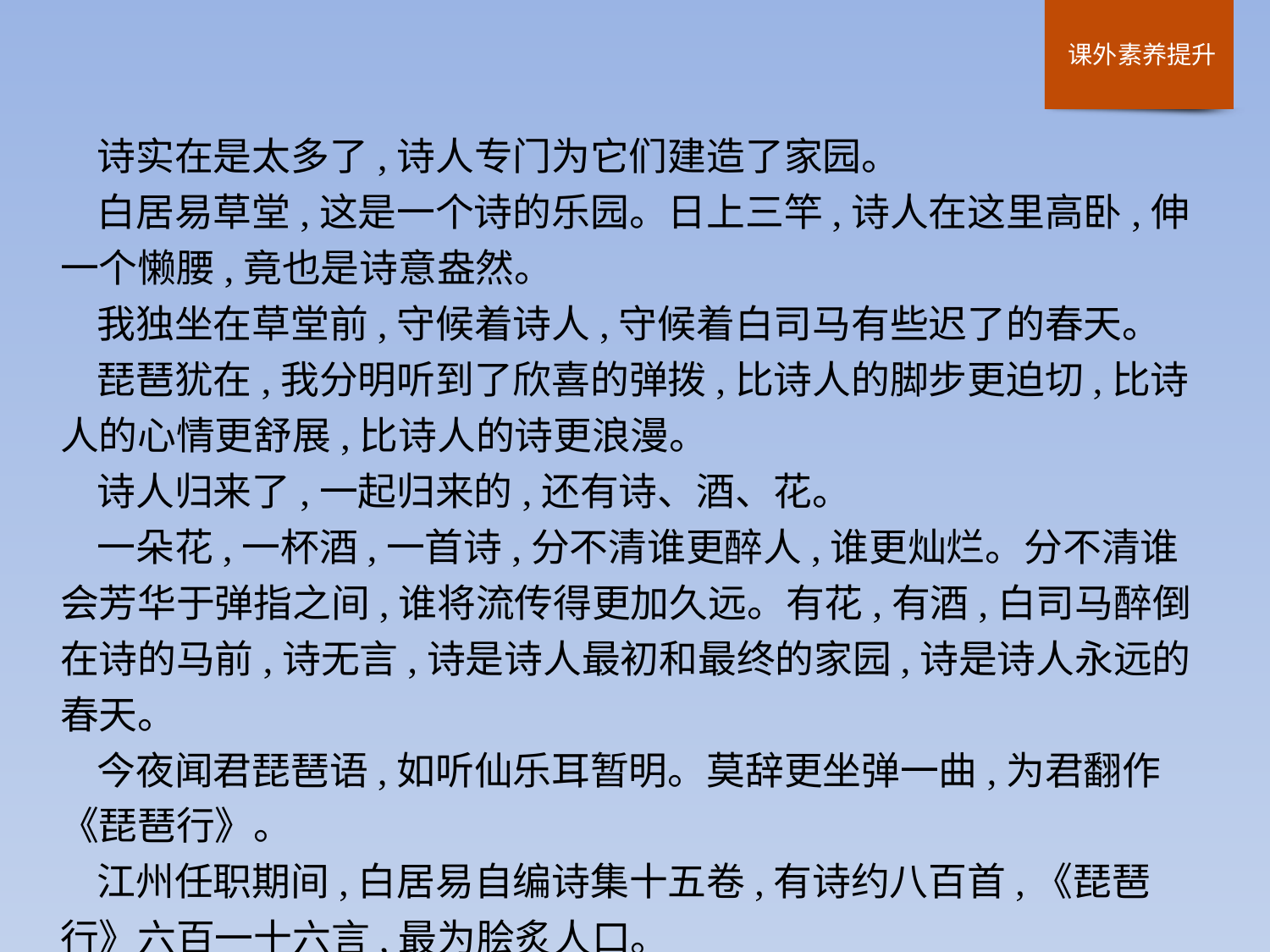

诗实在是太多了,诗人专门为它们建造了家园。
白居易草堂,这是一个诗的乐园。日上三竿,诗人在这里高卧,伸一个懒腰,竟也是诗意盎然。
我独坐在草堂前,守候着诗人,守候着白司马有些迟了的春天。
琵琶犹在,我分明听到了欣喜的弹拨,比诗人的脚步更迫切,比诗人的心情更舒展,比诗人的诗更浪漫。
诗人归来了,一起归来的,还有诗、酒、花。
一朵花,一杯酒,一首诗,分不清谁更醉人,谁更灿烂。分不清谁会芳华于弹指之间,谁将流传得更加久远。有花,有酒,白司马醉倒在诗的马前,诗无言,诗是诗人最初和最终的家园,诗是诗人永远的春天。
今夜闻君琵琶语,如听仙乐耳暂明。莫辞更坐弹一曲,为君翻作《琵琶行》。
江州任职期间,白居易自编诗集十五卷,有诗约八百首,《琵琶行》六百一十六言,最为脍炙人口。